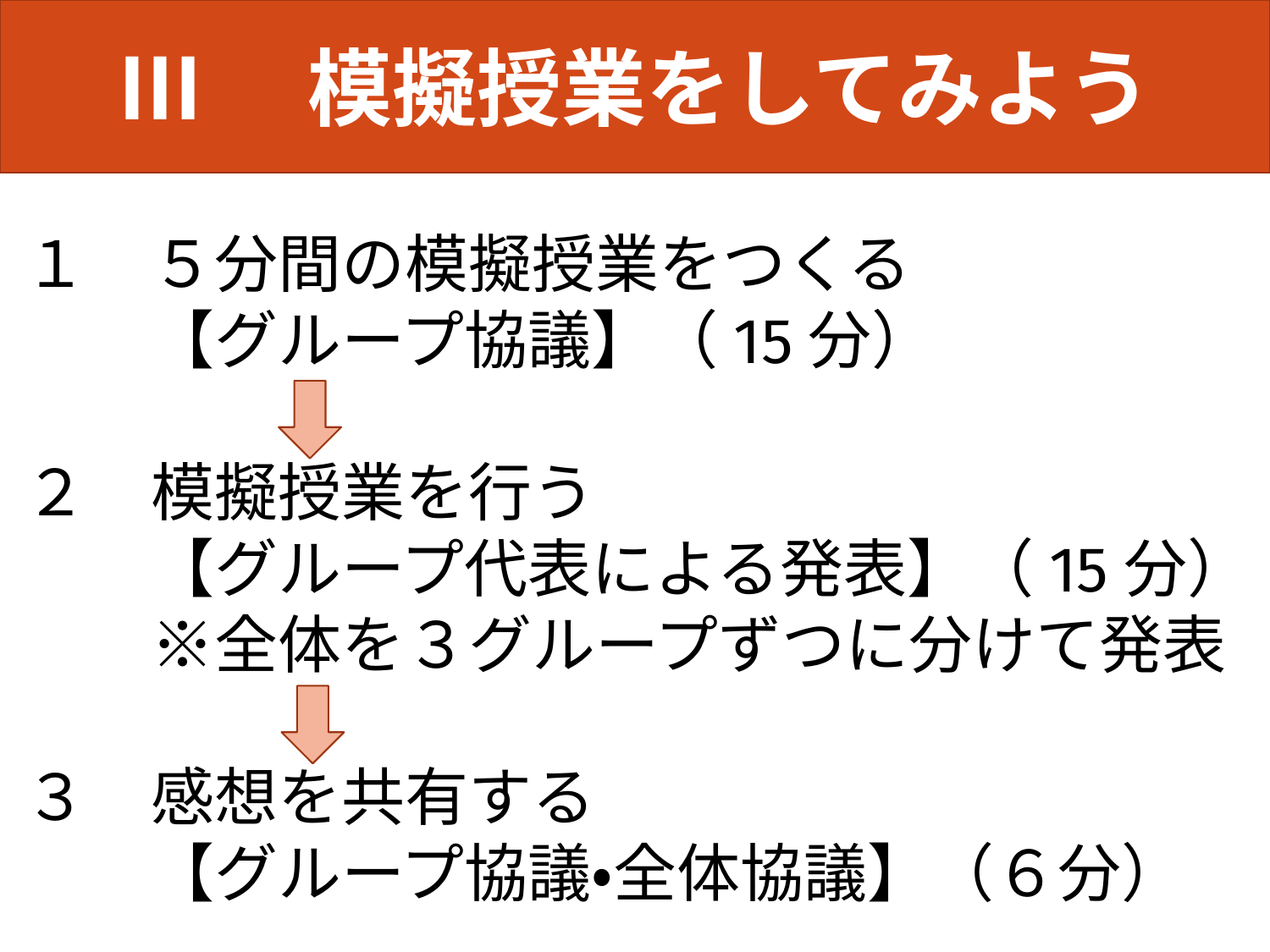

Ⅲ　模擬授業をしてみよう
１　５分間の模擬授業をつくる
　　【グループ協議】（15分）

２　模擬授業を行う
　　【グループ代表による発表】（15分）
　　※全体を３グループずつに分けて発表

３　感想を共有する
　　【グループ協議・全体協議】（６分）